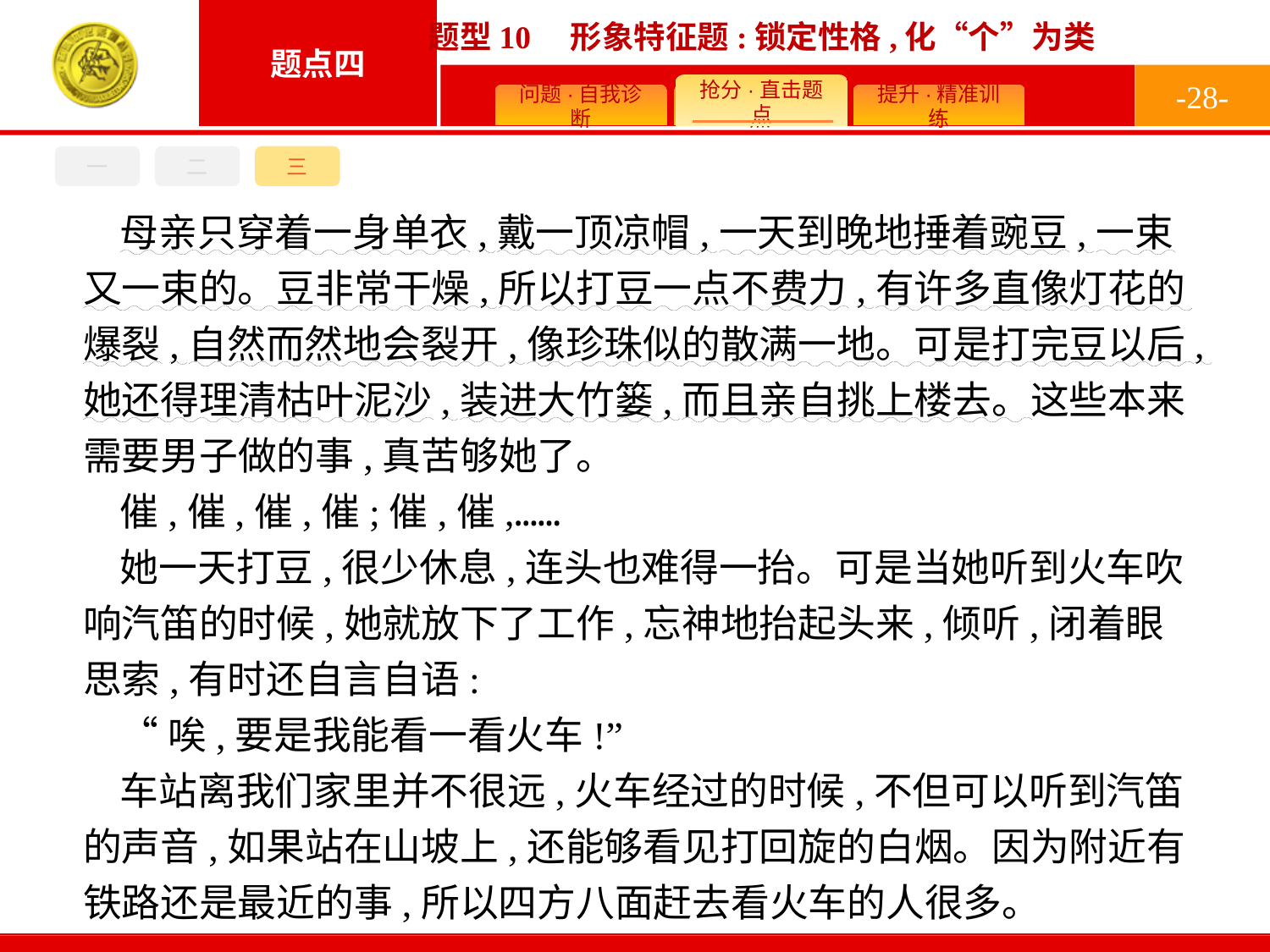

-28-
三
一
二
母亲只穿着一身单衣,戴一顶凉帽,一天到晚地捶着豌豆,一束又一束的。豆非常干燥,所以打豆一点不费力,有许多直像灯花的爆裂,自然而然地会裂开,像珍珠似的散满一地。可是打完豆以后,她还得理清枯叶泥沙,装进大竹篓,而且亲自挑上楼去。这些本来需要男子做的事,真苦够她了。
催,催,催,催;催,催,……
她一天打豆,很少休息,连头也难得一抬。可是当她听到火车吹响汽笛的时候,她就放下了工作,忘神地抬起头来,倾听,闭着眼思索,有时还自言自语:
“唉,要是我能看一看火车!”
车站离我们家里并不很远,火车经过的时候,不但可以听到汽笛的声音,如果站在山坡上,还能够看见打回旋的白烟。因为附近有铁路还是最近的事,所以四方八面赶去看火车的人很多。